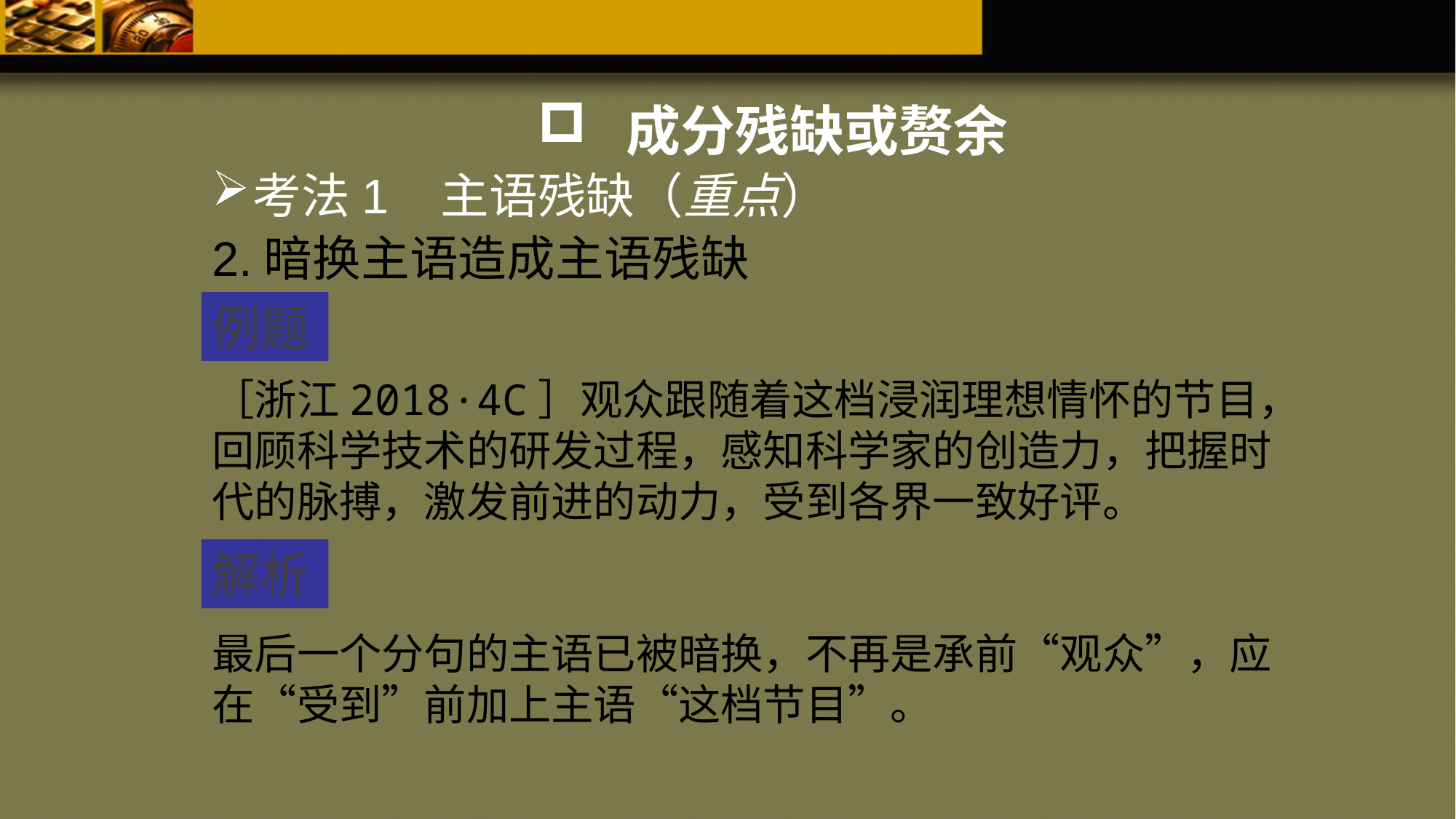

成分残缺或赘余
考法1   主语残缺（重点）
2.暗换主语造成主语残缺
例题

［浙江2018·4C］观众跟随着这档浸润理想情怀的节目，回顾科学技术的研发过程，感知科学家的创造力，把握时代的脉搏，激发前进的动力，受到各界一致好评。
解析

最后一个分句的主语已被暗换，不再是承前“观众”，应在“受到”前加上主语“这档节目”。